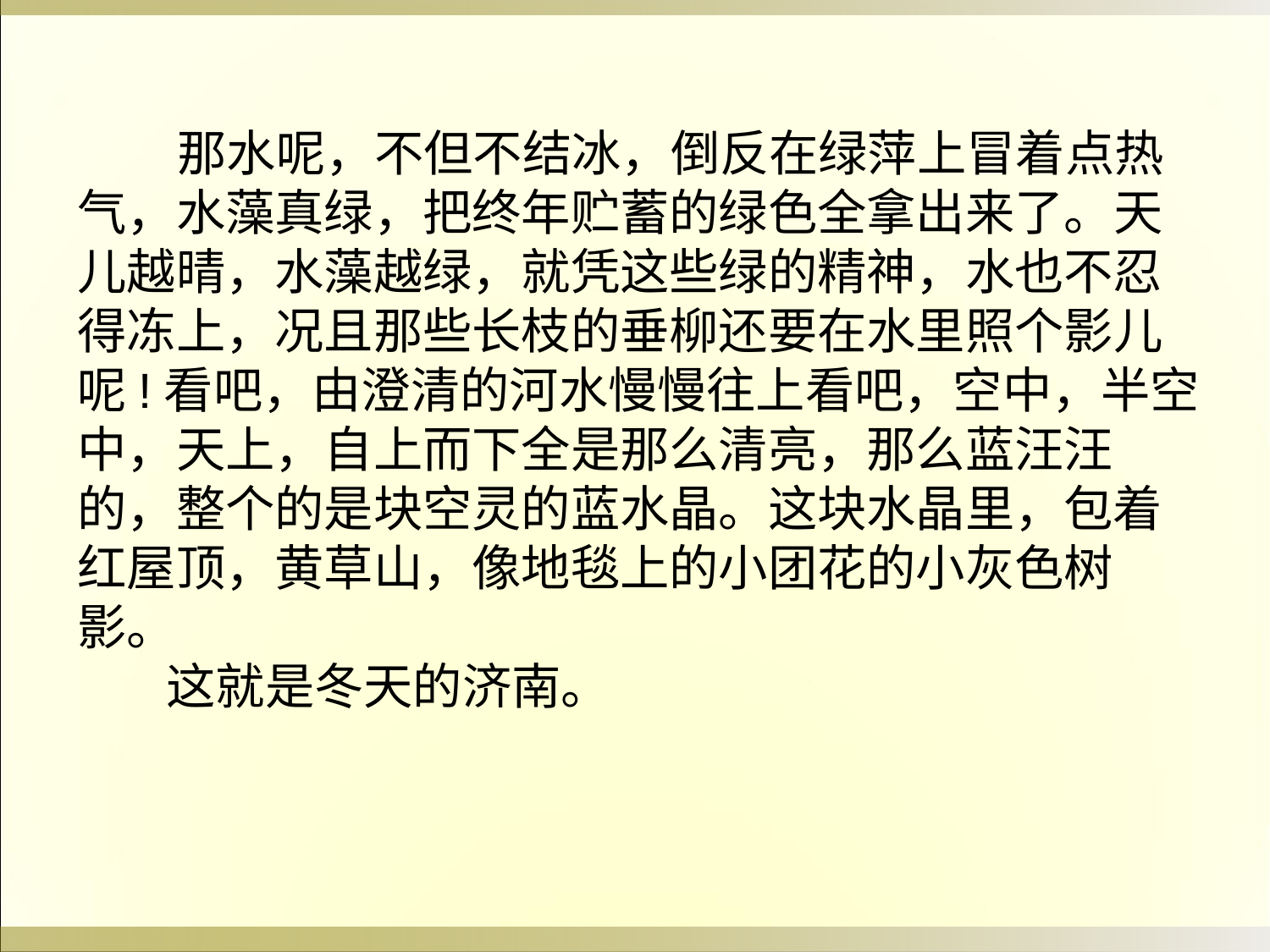

那水呢，不但不结冰，倒反在绿萍上冒着点热气，水藻真绿，把终年贮蓄的绿色全拿出来了。天儿越晴，水藻越绿，就凭这些绿的精神，水也不忍得冻上，况且那些长枝的垂柳还要在水里照个影儿呢!看吧，由澄清的河水慢慢往上看吧，空中，半空中，天上，自上而下全是那么清亮，那么蓝汪汪的，整个的是块空灵的蓝水晶。这块水晶里，包着红屋顶，黄草山，像地毯上的小团花的小灰色树影。
       这就是冬天的济南。